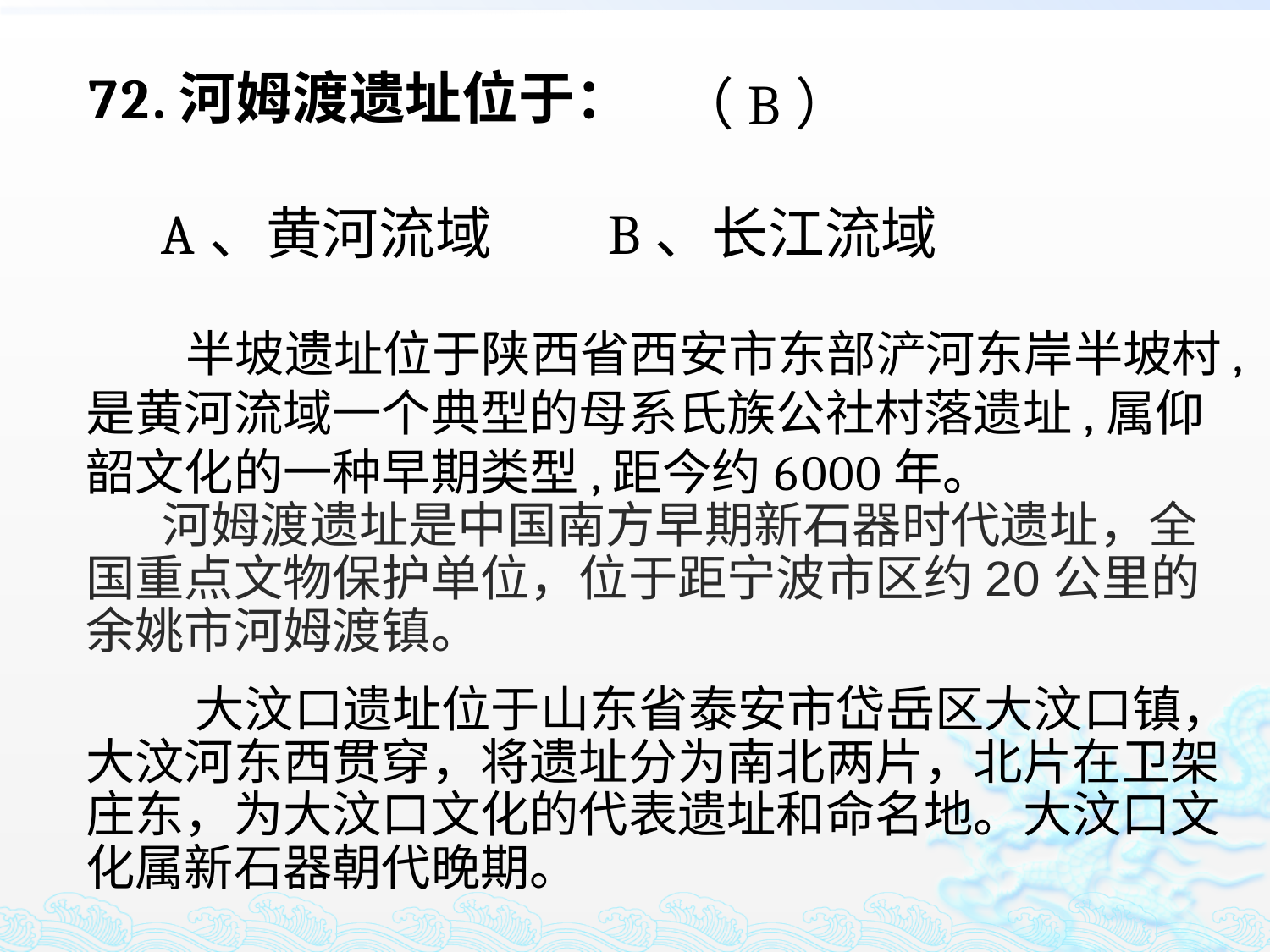

72.河姆渡遗址位于：

      A、黄河流域        B、长江流域
（B）
        半坡遗址位于陕西省西安市东部浐河东岸半坡村,是黄河流域一个典型的母系氏族公社村落遗址,属仰韶文化的一种早期类型,距今约6000年。
  河姆渡遗址是中国南方早期新石器时代遗址，全国重点文物保护单位，位于距宁波市区约20公里的余姚市河姆渡镇。
     大汶口遗址位于山东省泰安市岱岳区大汶口镇，大汶河东西贯穿，将遗址分为南北两片，北片在卫架庄东，为大汶口文化的代表遗址和命名地。大汶口文化属新石器朝代晚期。